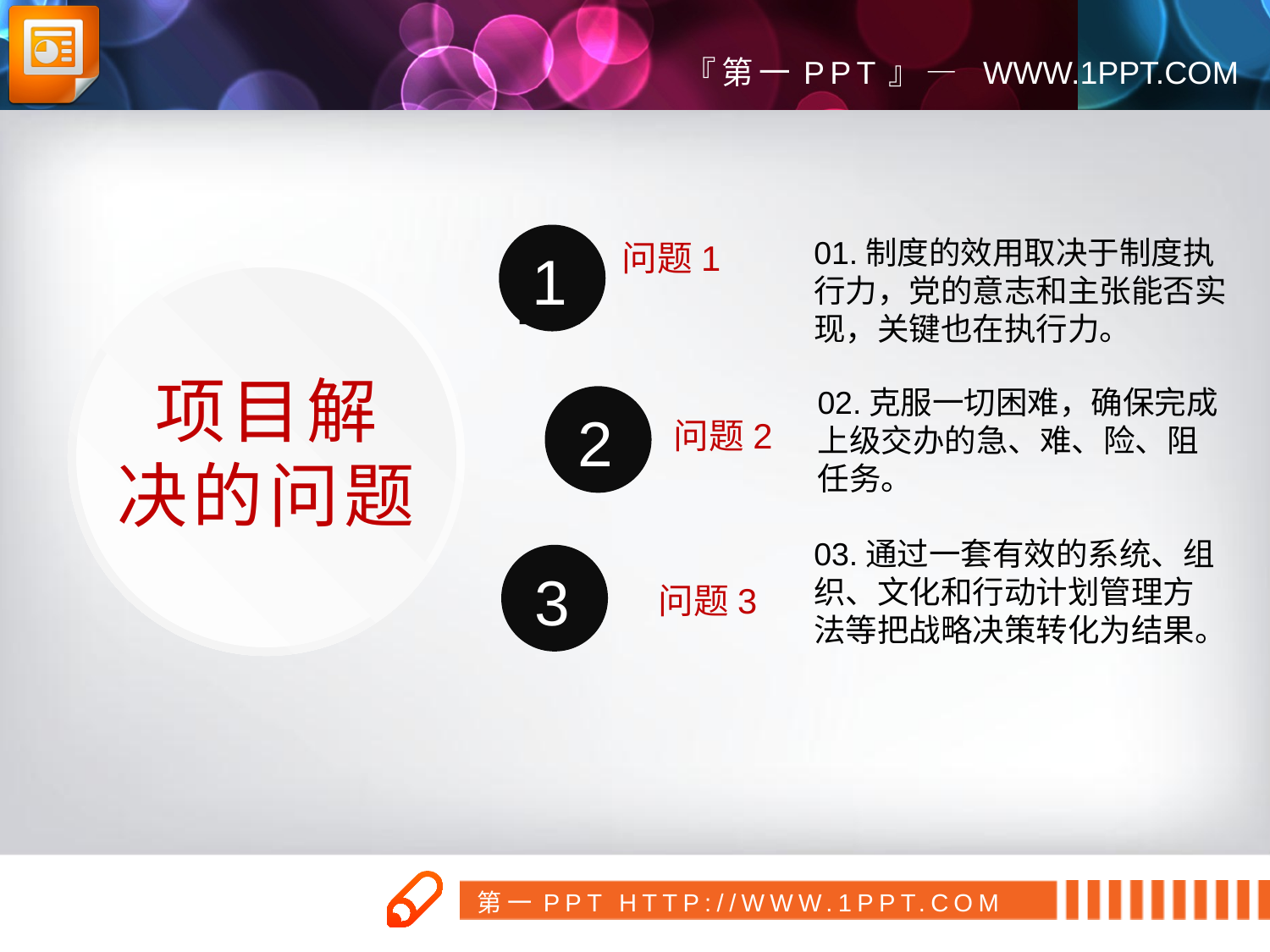

1
01.制度的效用取决于制度执
行力，党的意志和主张能否实
现，关键也在执行力。
问题1

 项目解
决的问题
02.克服一切困难，确保完成
上级交办的急、难、险、阻
任务。

2
问题2
03.通过一套有效的系统、组
织、文化和行动计划管理方
法等把战略决策转化为结果。

3
问题3